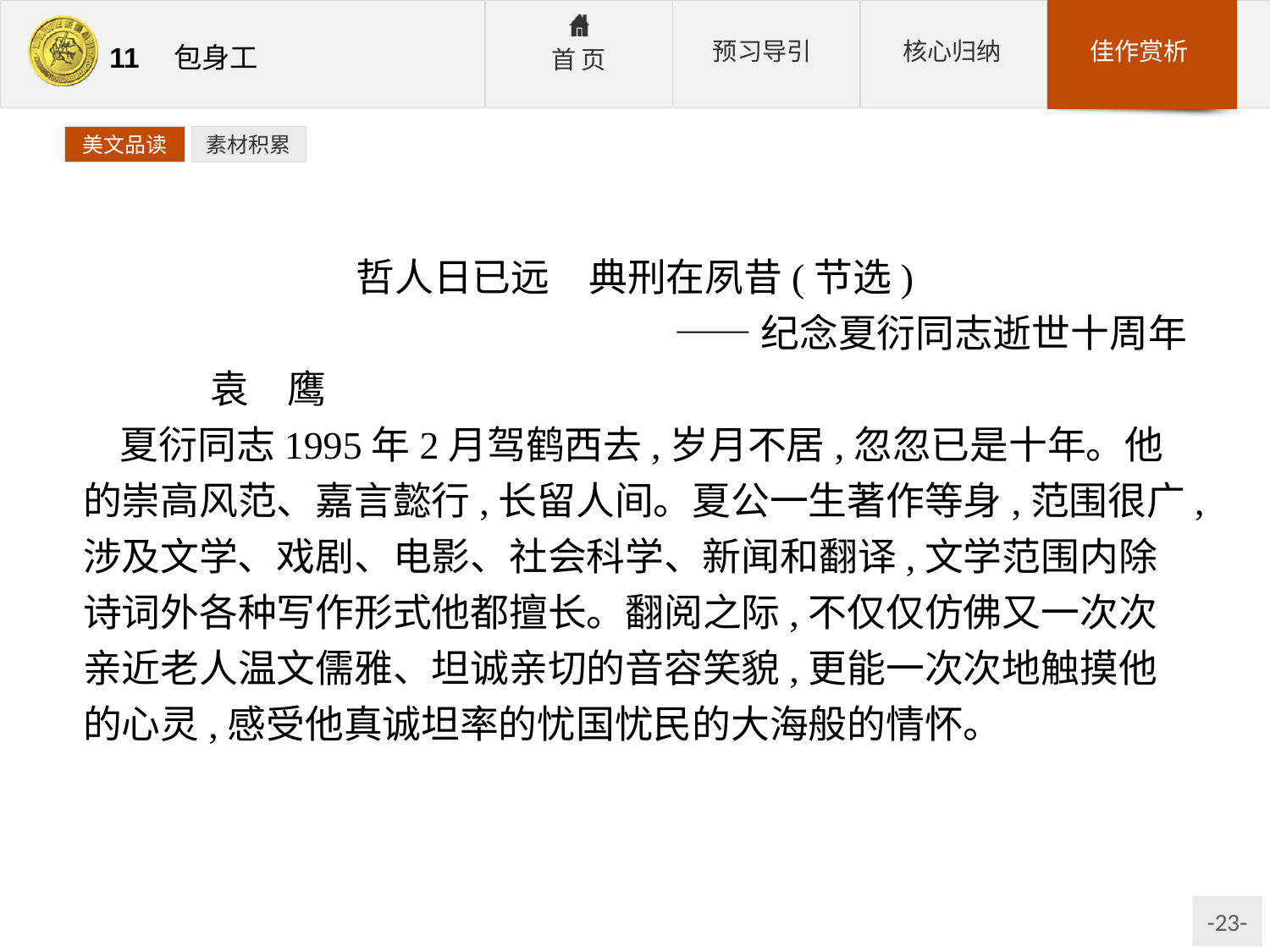

美文品读
素材积累
哲人日已远　典刑在夙昔(节选)
——纪念夏衍同志逝世十周年
	袁　鹰
夏衍同志1995年2月驾鹤西去,岁月不居,忽忽已是十年。他的崇高风范、嘉言懿行,长留人间。夏公一生著作等身,范围很广,涉及文学、戏剧、电影、社会科学、新闻和翻译,文学范围内除诗词外各种写作形式他都擅长。翻阅之际,不仅仅仿佛又一次次亲近老人温文儒雅、坦诚亲切的音容笑貌,更能一次次地触摸他的心灵,感受他真诚坦率的忧国忧民的大海般的情怀。